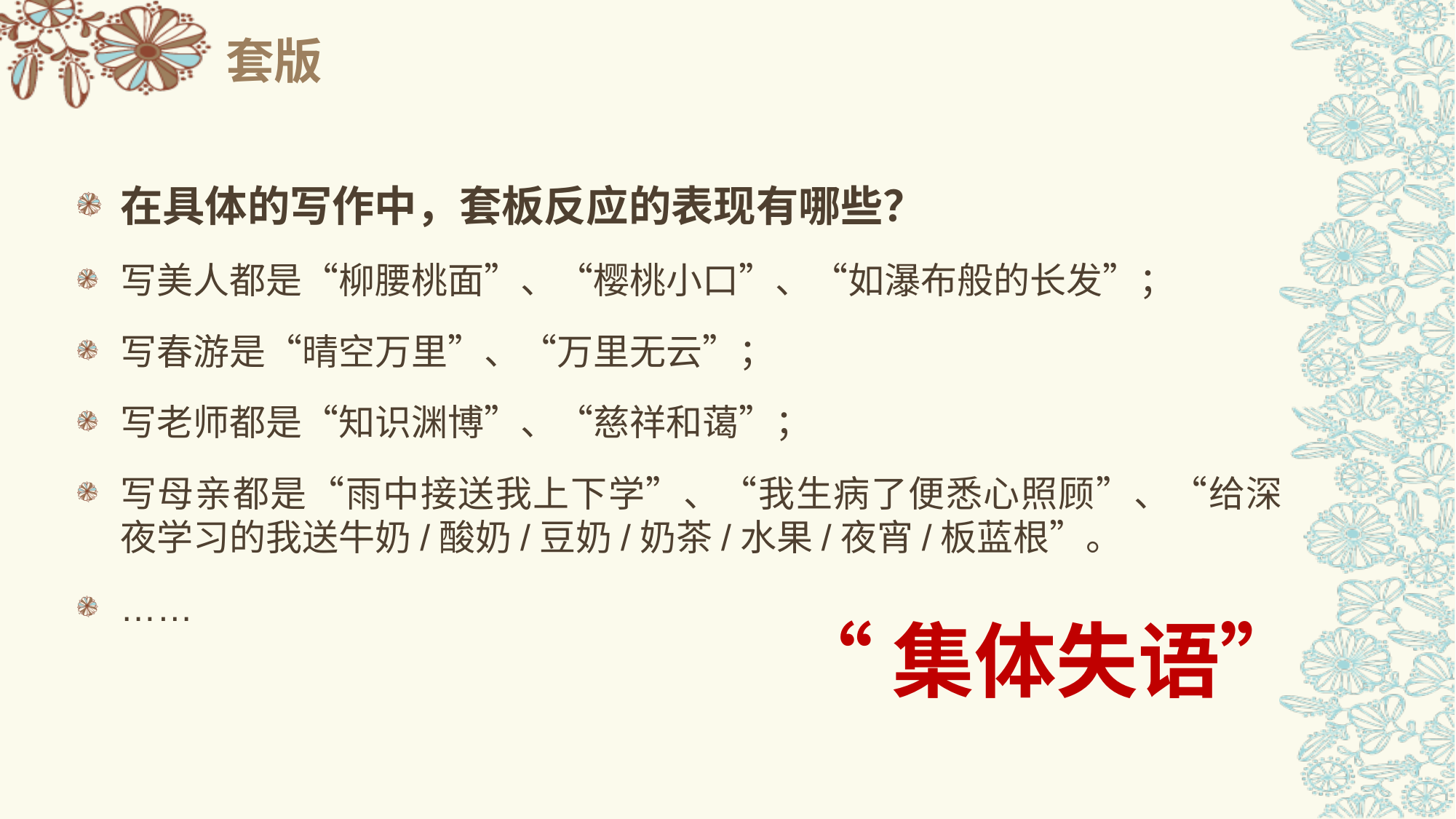

# 套版
在具体的写作中，套板反应的表现有哪些？
写美人都是“柳腰桃面”、“樱桃小口”、“如瀑布般的长发”；
写春游是“晴空万里”、“万里无云”；
写老师都是“知识渊博”、“慈祥和蔼”；
写母亲都是“雨中接送我上下学”、“我生病了便悉心照顾”、“给深夜学习的我送牛奶/酸奶/豆奶/奶茶/水果/夜宵/板蓝根”。
……
“集体失语”